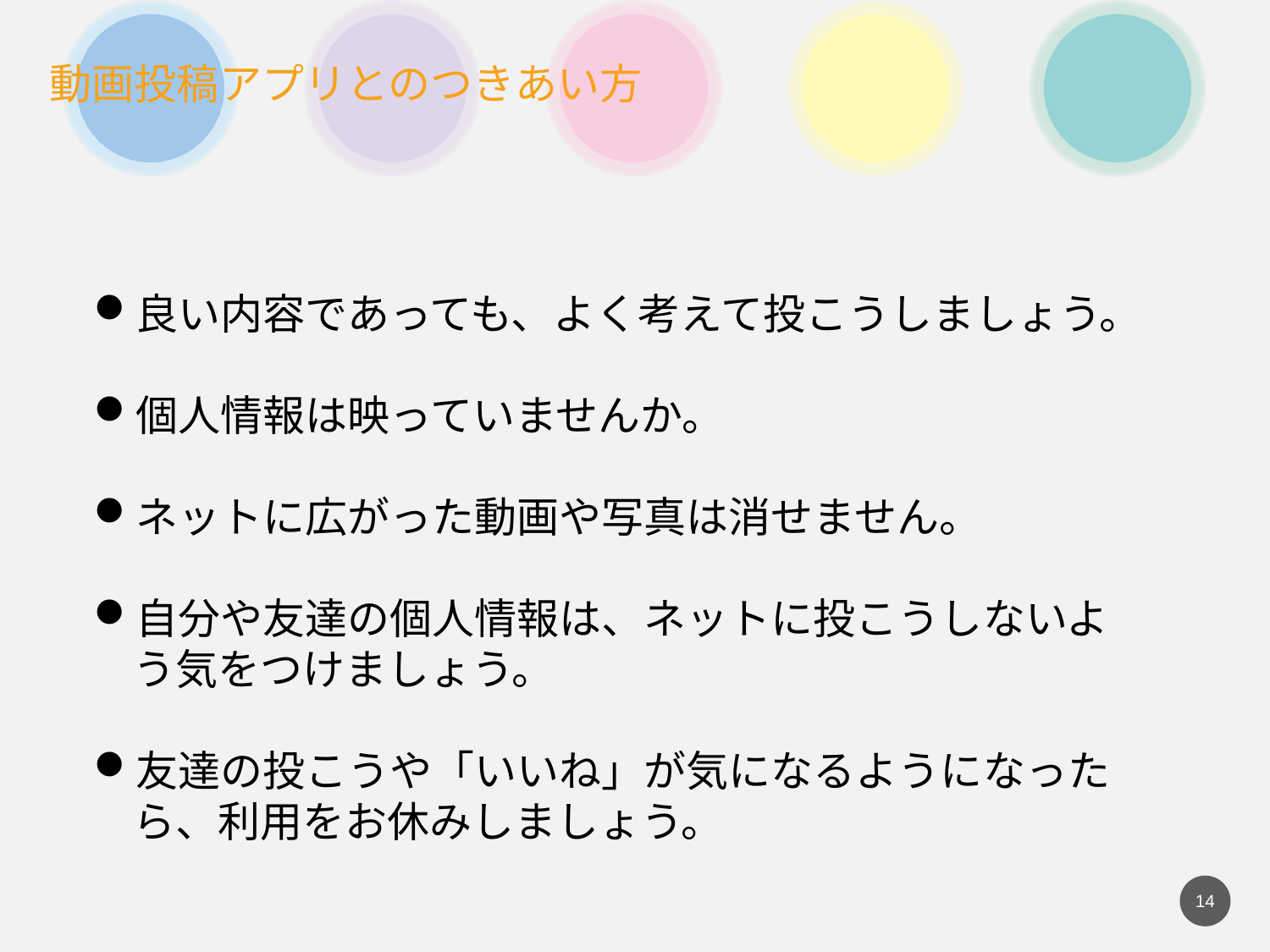

良い内容であっても、よく考えて投こうしましょう。

個人情報は映っていませんか。

ネットに広がった動画や写真は消せません。

自分や友達の個人情報は、ネットに投こうしないよう気をつけましょう。

友達の投こうや「いいね」が気になるようになったら、利用をお休みしましょう。
14